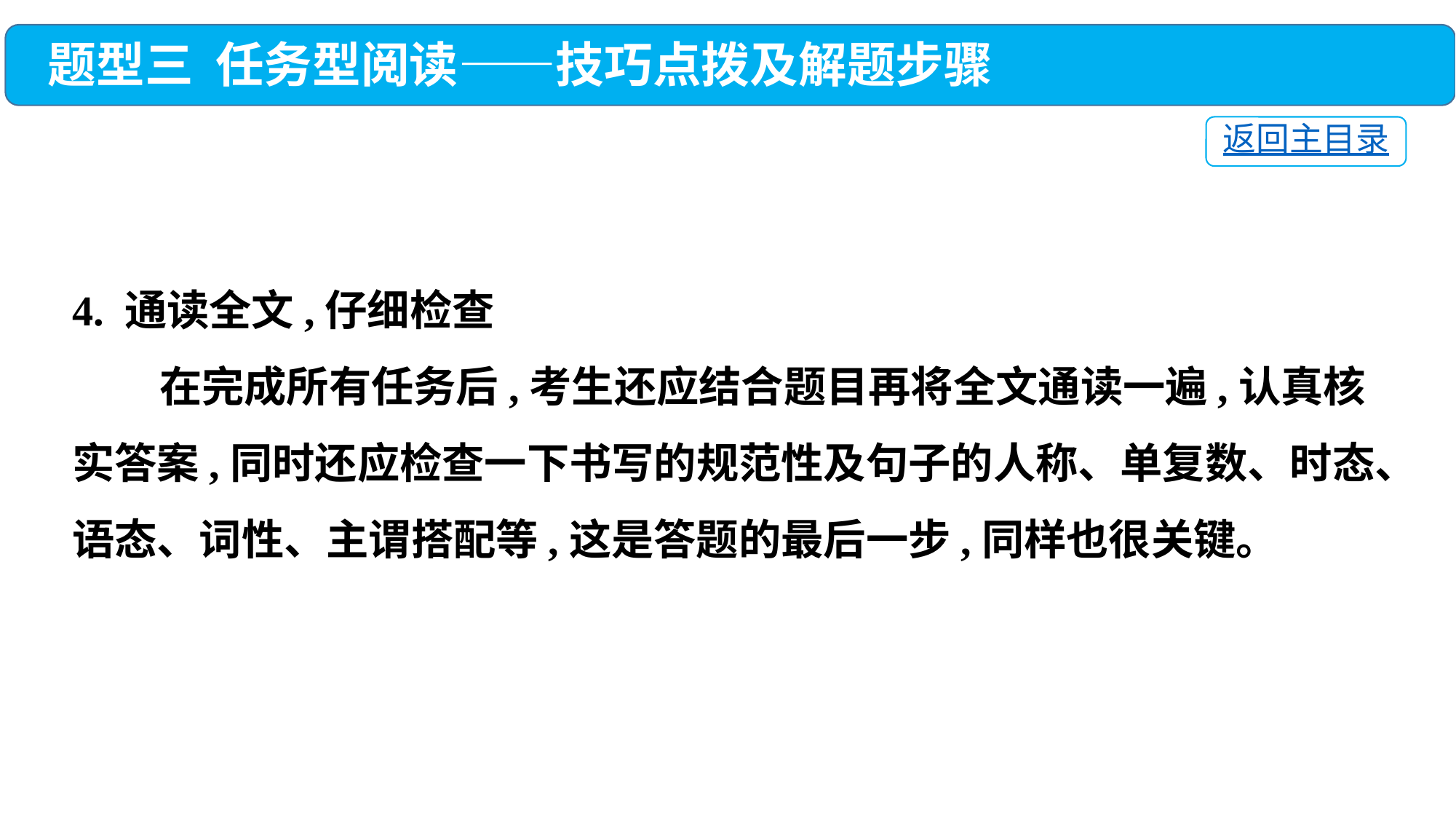

题型三  任务型阅读——技巧点拨及解题步骤
返回主目录
4. 通读全文,仔细检查
        在完成所有任务后,考生还应结合题目再将全文通读一遍,认真核实答案,同时还应检查一下书写的规范性及句子的人称、单复数、时态、语态、词性、主谓搭配等,这是答题的最后一步,同样也很关键。